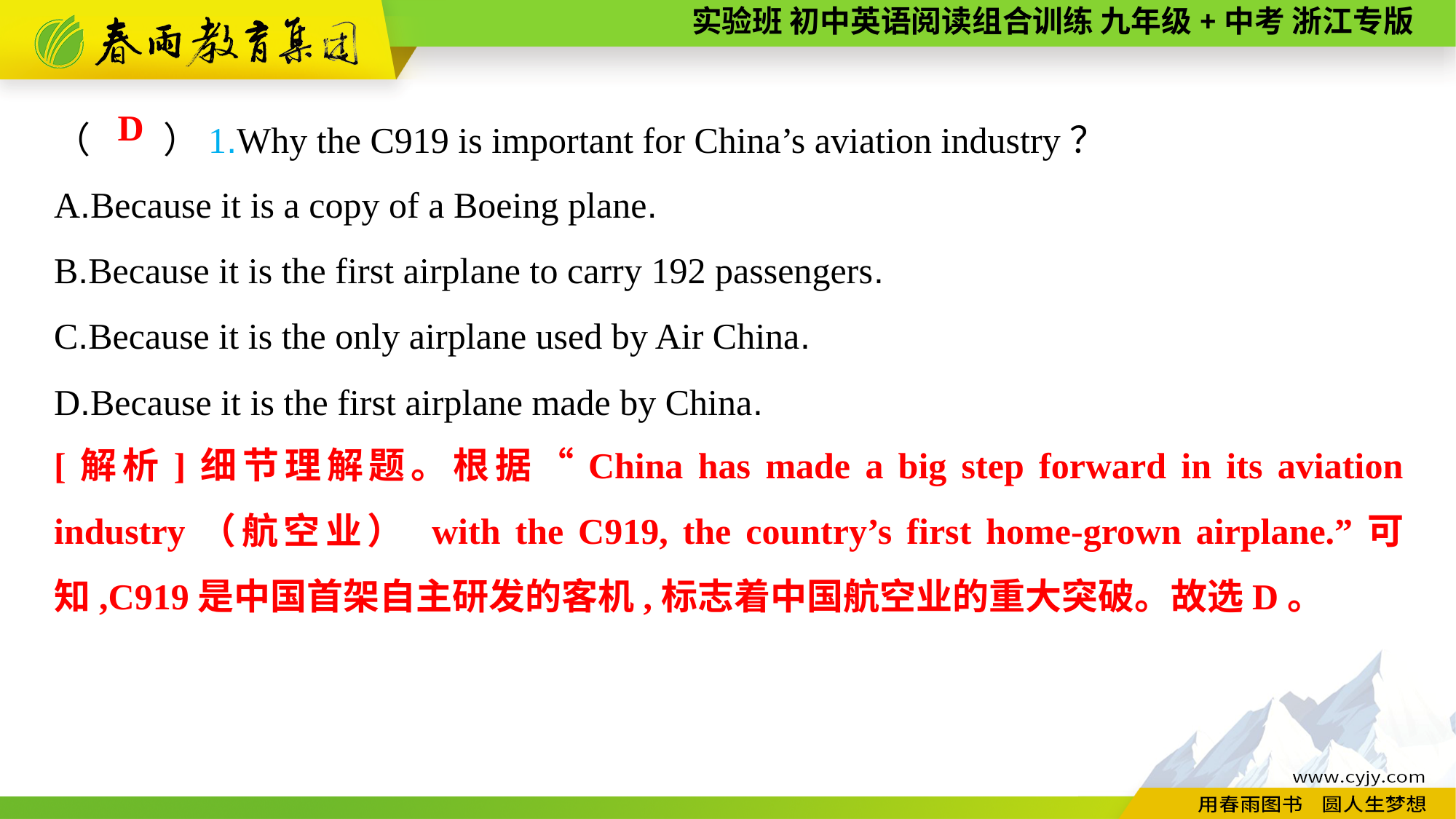

（　　）1.Why the C919 is important for China’s aviation industry？
A.Because it is a copy of a Boeing plane.
B.Because it is the first airplane to carry 192 passengers.
C.Because it is the only airplane used by Air China.
D.Because it is the first airplane made by China.
D
[解析]细节理解题。根据“China has made a big step forward in its aviation industry（航空业） with the C919, the country’s first home-grown airplane.”可知,C919是中国首架自主研发的客机,标志着中国航空业的重大突破。故选D。